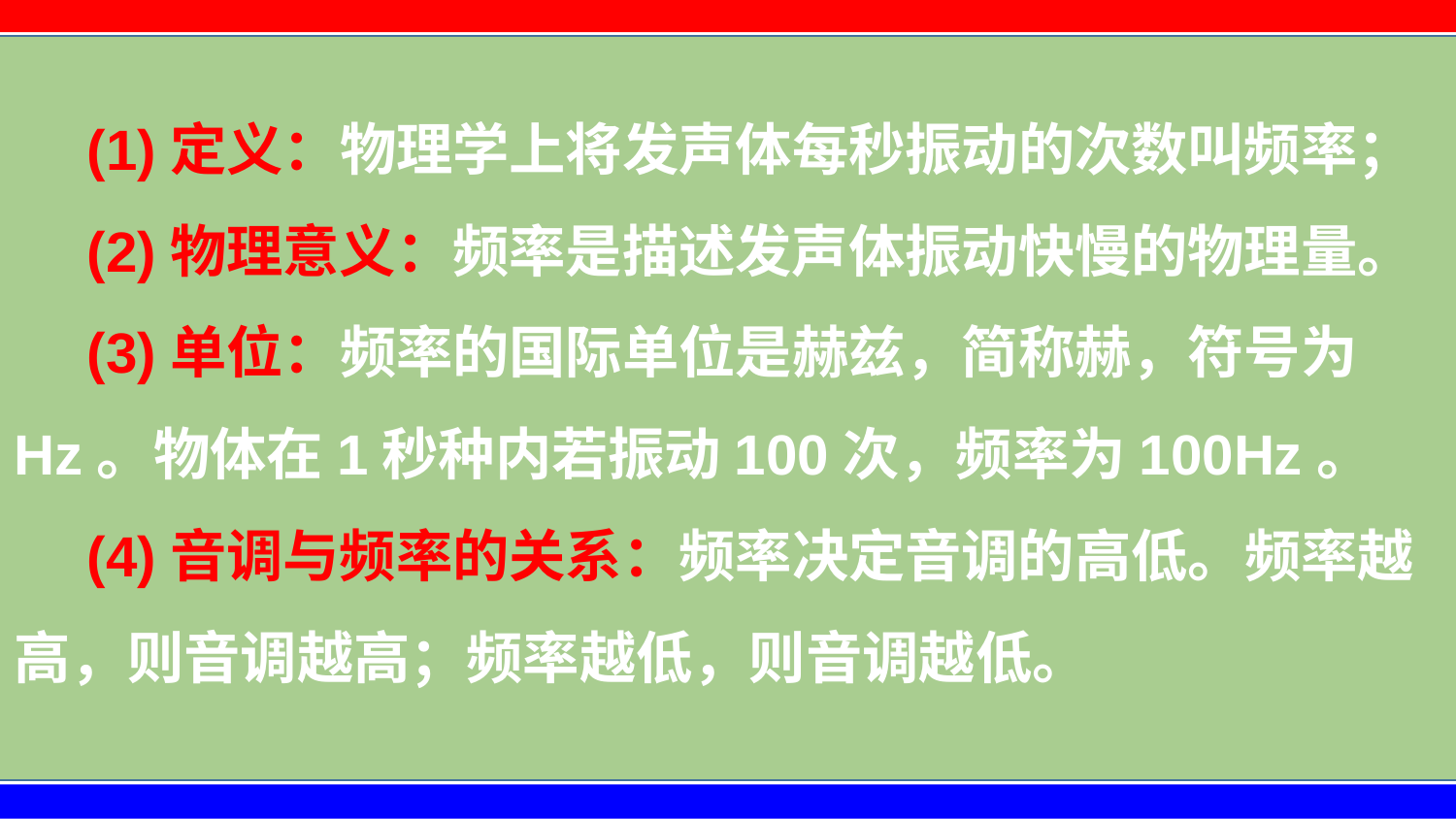

(1)定义：物理学上将发声体每秒振动的次数叫频率；
(2)物理意义：频率是描述发声体振动快慢的物理量。
(3)单位：频率的国际单位是赫兹，简称赫，符号为Hz。物体在1秒种内若振动100次，频率为100Hz。
(4)音调与频率的关系：频率决定音调的高低。频率越高，则音调越高；频率越低，则音调越低。